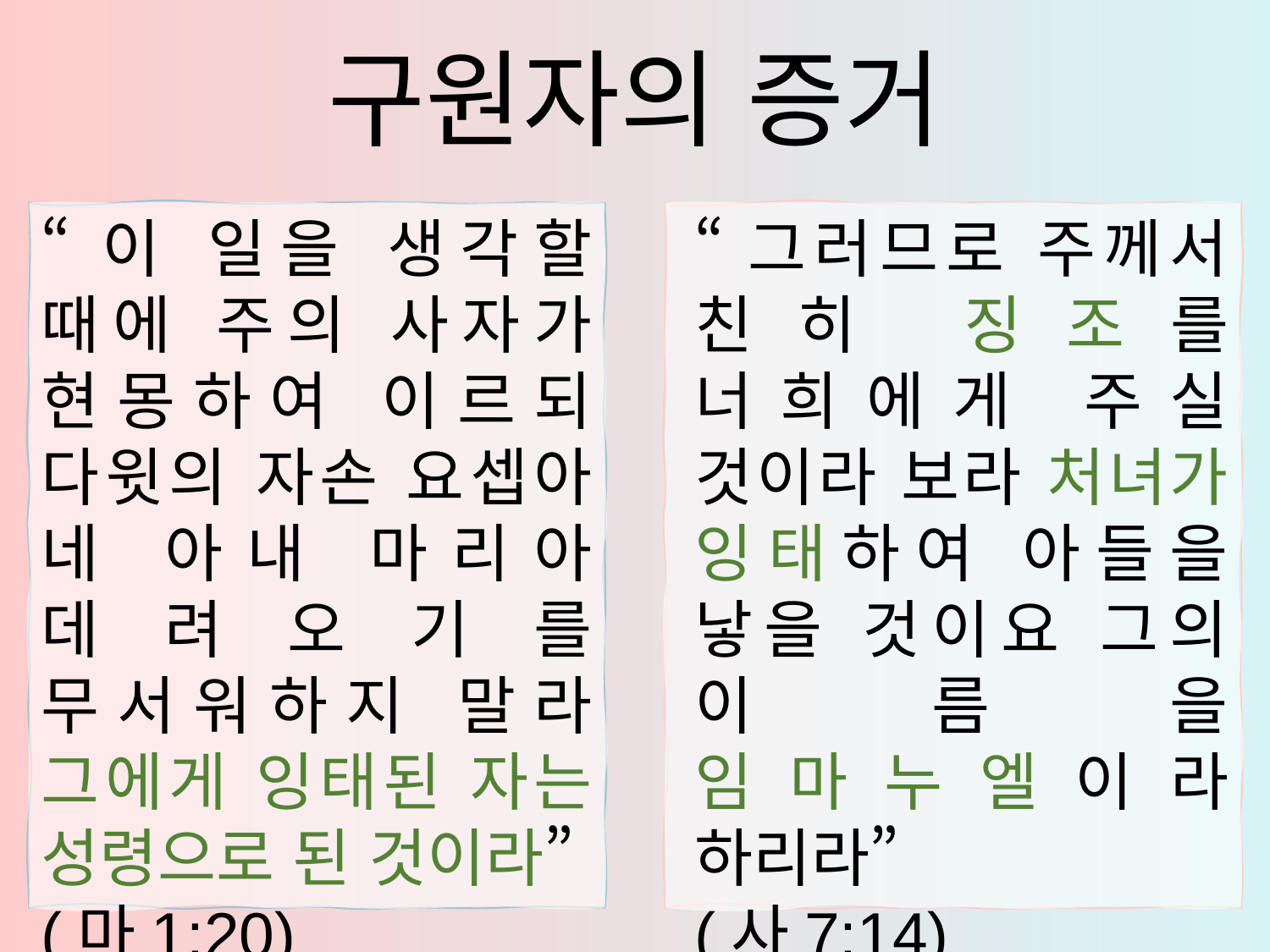

구원자의 증거

“그러므로 주께서 친히 징조를 너희에게 주실 것이라 보라 처녀가 잉태하여 아들을 낳을 것이요 그의 이름을 임마누엘이라 하리라”
(사7:14)

“이 일을 생각할 때에 주의 사자가 현몽하여 이르되 다윗의 자손 요셉아 네 아내 마리아 데려오기를 무서워하지 말라 그에게 잉태된 자는 성령으로 된 것이라”
(마1:20)